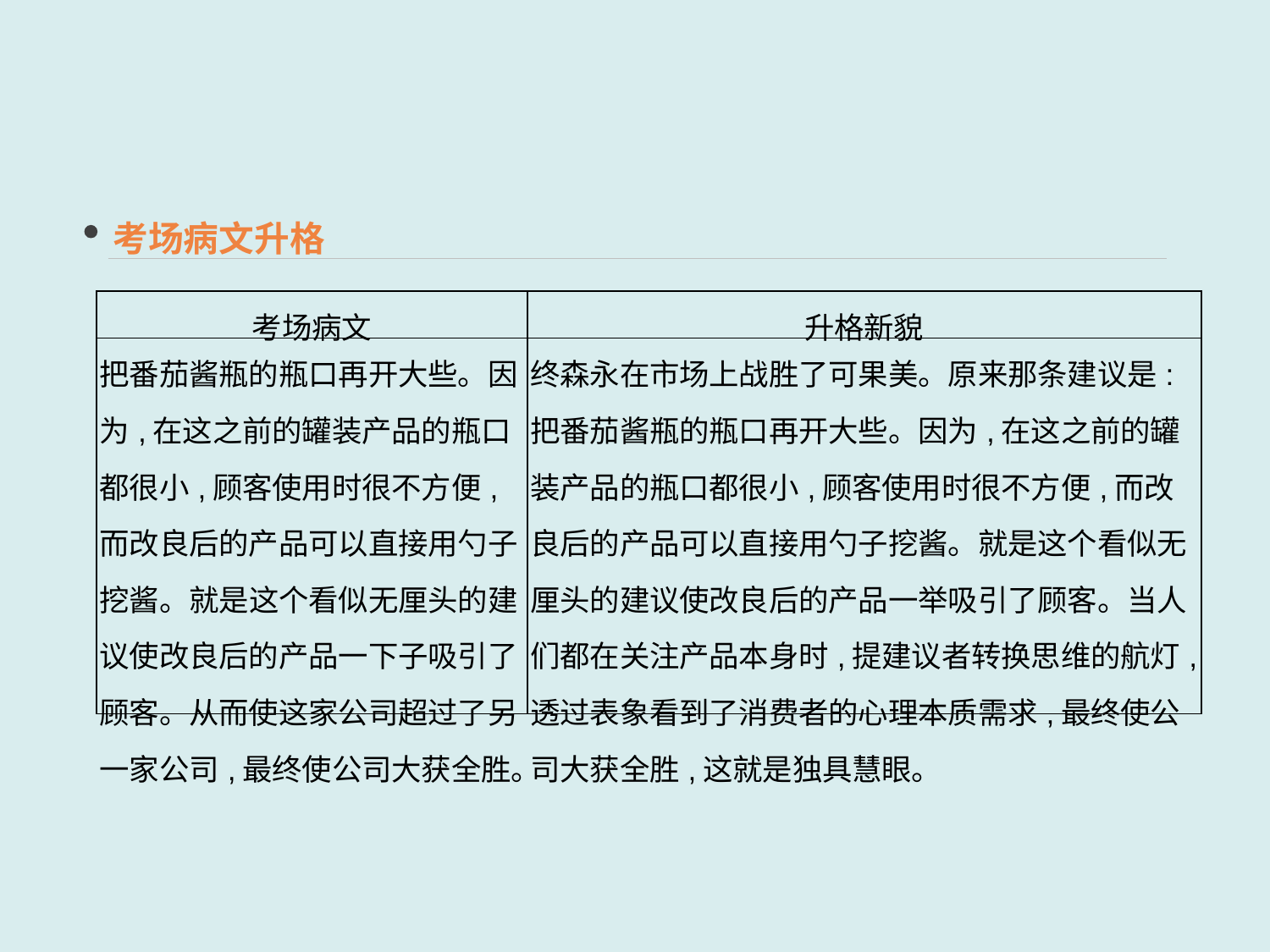

考场病文升格

| 考场病文 | 升格新貌 |
| --- | --- |
| 把番茄酱瓶的瓶口再开大些。因为,在这之前的罐装产品的瓶口都很小,顾客使用时很不方便,而改良后的产品可以直接用勺子挖酱。就是这个看似无厘头的建议使改良后的产品一下子吸引了顾客。从而使这家公司超过了另一家公司,最终使公司大获全胜。 | 终森永在市场上战胜了可果美。原来那条建议是:把番茄酱瓶的瓶口再开大些。因为,在这之前的罐装产品的瓶口都很小,顾客使用时很不方便,而改良后的产品可以直接用勺子挖酱。就是这个看似无厘头的建议使改良后的产品一举吸引了顾客。当人们都在关注产品本身时,提建议者转换思维的航灯,透过表象看到了消费者的心理本质需求,最终使公司大获全胜,这就是独具慧眼。 |